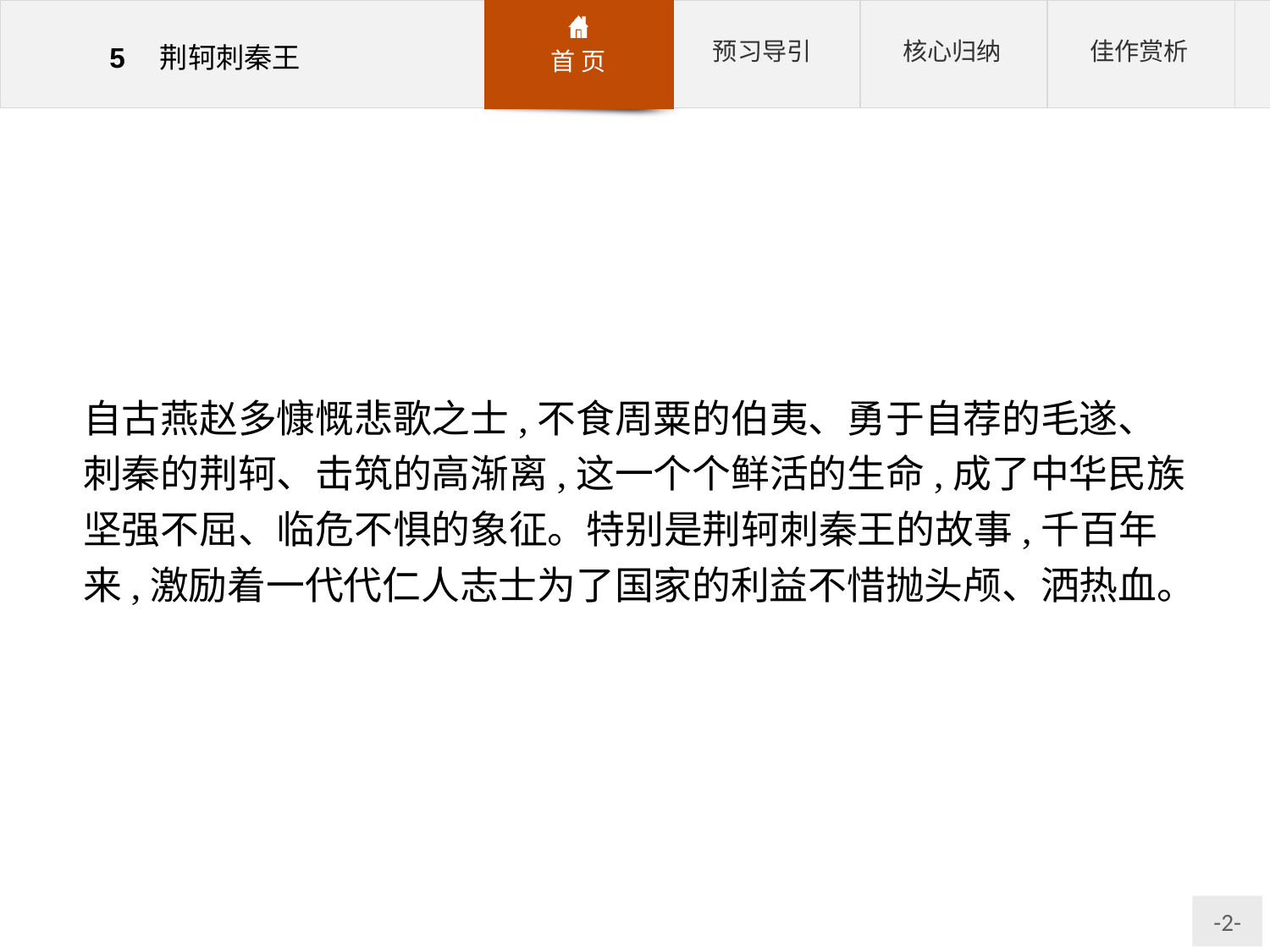

自古燕赵多慷慨悲歌之士,不食周粟的伯夷、勇于自荐的毛遂、刺秦的荆轲、击筑的高渐离,这一个个鲜活的生命,成了中华民族坚强不屈、临危不惧的象征。特别是荆轲刺秦王的故事,千百年来,激励着一代代仁人志士为了国家的利益不惜抛头颅、洒热血。